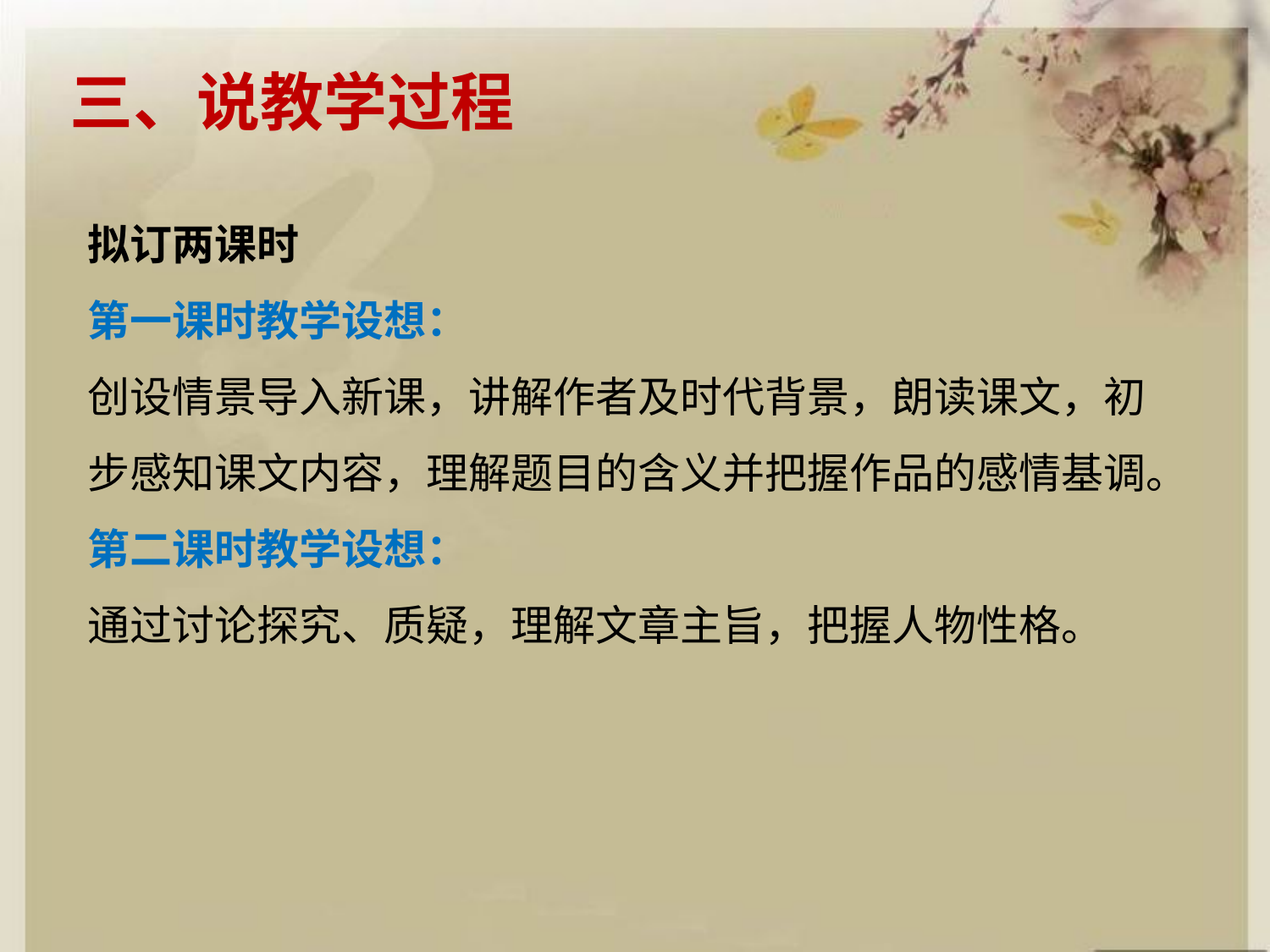

三、说教学过程
拟订两课时
第一课时教学设想：
创设情景导入新课，讲解作者及时代背景，朗读课文，初步感知课文内容，理解题目的含义并把握作品的感情基调。
第二课时教学设想：
通过讨论探究、质疑，理解文章主旨，把握人物性格。